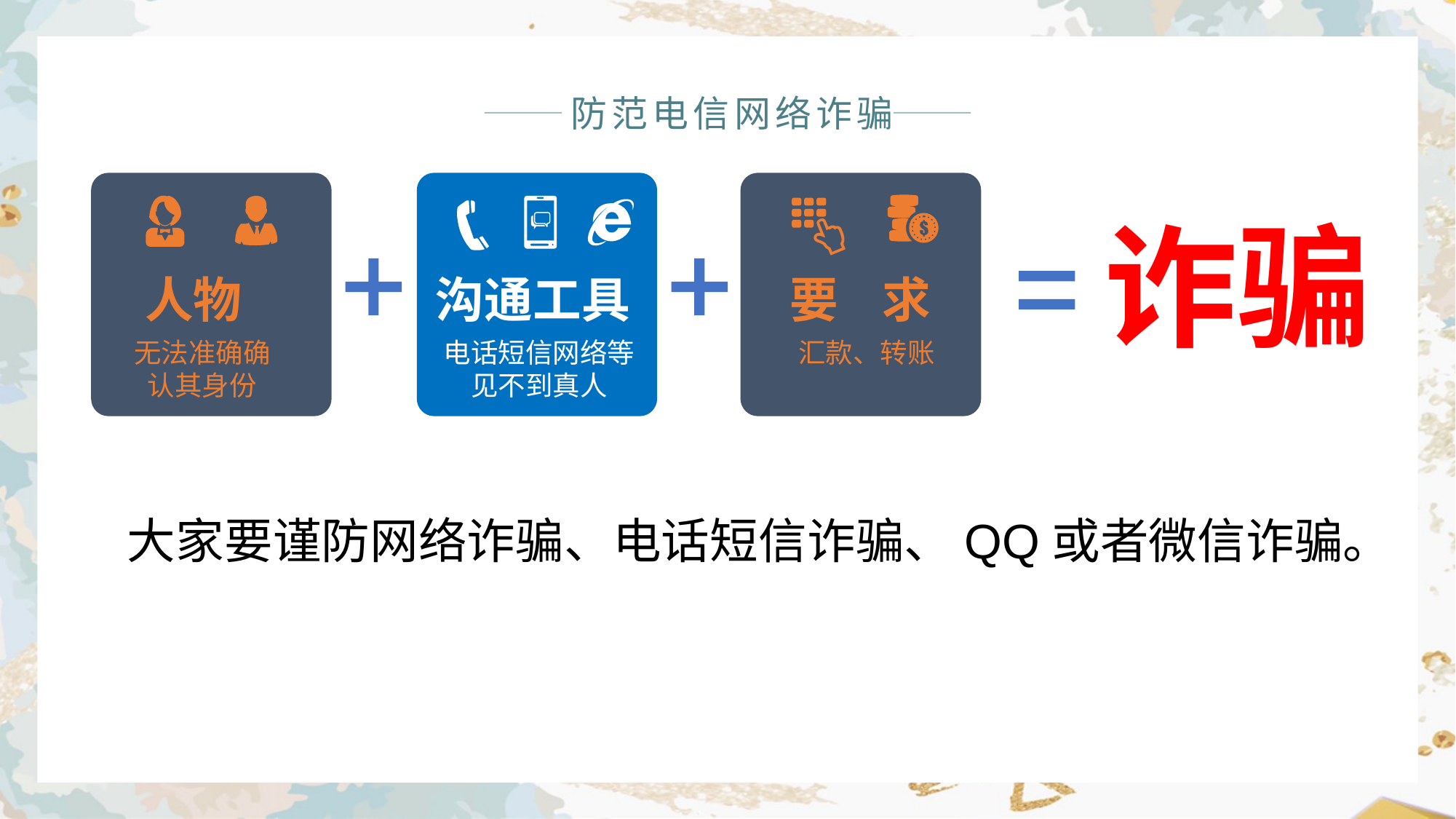

防范电信网络诈骗

诈骗

人物
沟通工具
要    求

无法准确确认其身份
电话短信网络等见不到真人
汇款、转账
大家要谨防网络诈骗、电话短信诈骗、QQ或者微信诈骗。